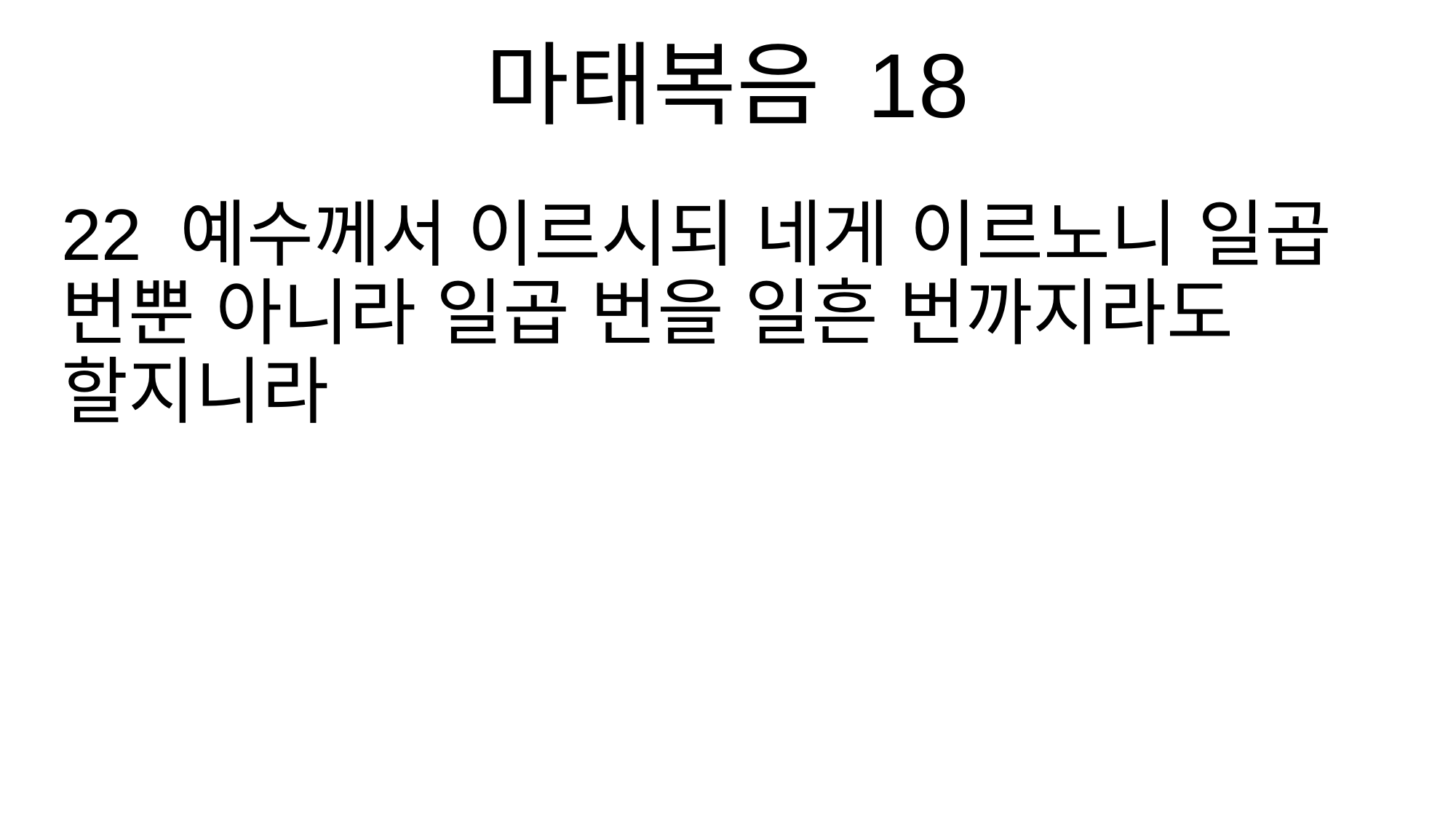

마태복음 18
22 예수께서 이르시되 네게 이르노니 일곱 번뿐 아니라 일곱 번을 일흔 번까지라도 할지니라